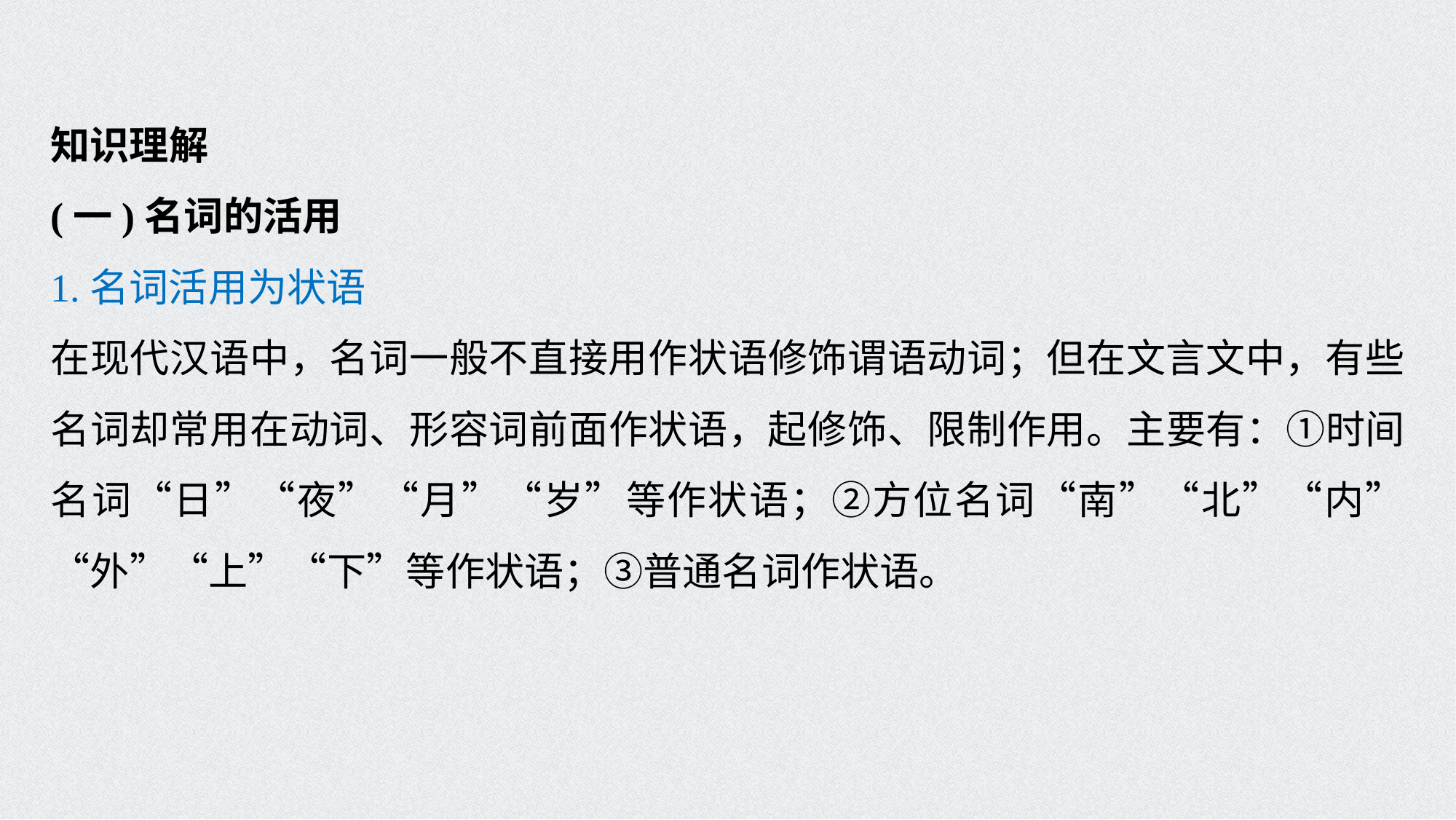

知识理解
(一)名词的活用
1.名词活用为状语
在现代汉语中，名词一般不直接用作状语修饰谓语动词；但在文言文中，有些名词却常用在动词、形容词前面作状语，起修饰、限制作用。主要有：①时间名词“日”“夜”“月”“岁”等作状语；②方位名词“南”“北”“内”“外”“上”“下”等作状语；③普通名词作状语。